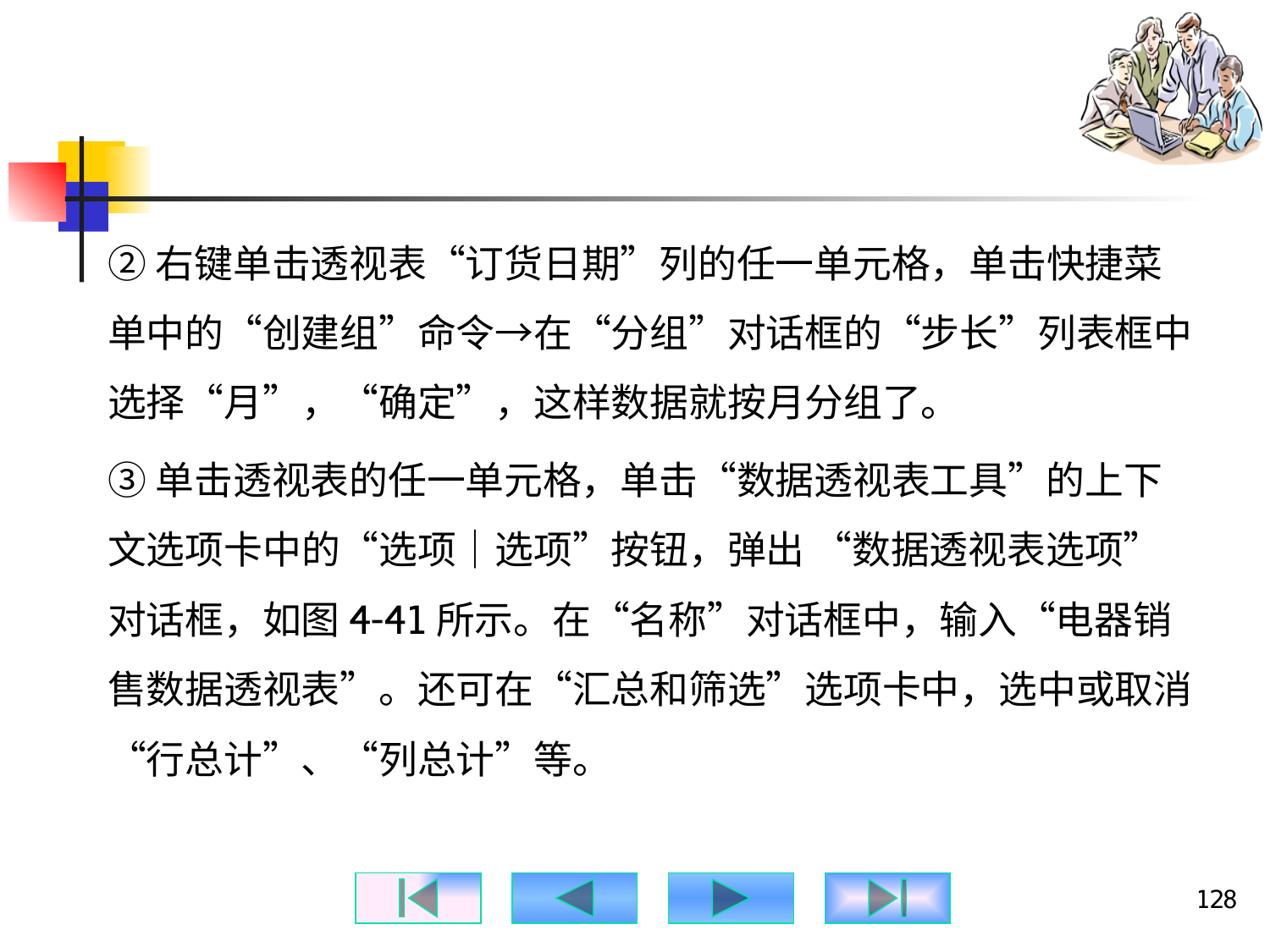

#
②右键单击透视表“订货日期”列的任一单元格，单击快捷菜单中的“创建组”命令→在“分组”对话框的“步长”列表框中选择“月”，“确定”，这样数据就按月分组了。
③单击透视表的任一单元格，单击“数据透视表工具”的上下文选项卡中的“选项｜选项”按钮，弹出 “数据透视表选项”对话框，如图4-41所示。在“名称”对话框中，输入“电器销售数据透视表”。还可在“汇总和筛选”选项卡中，选中或取消“行总计”、“列总计”等。

128